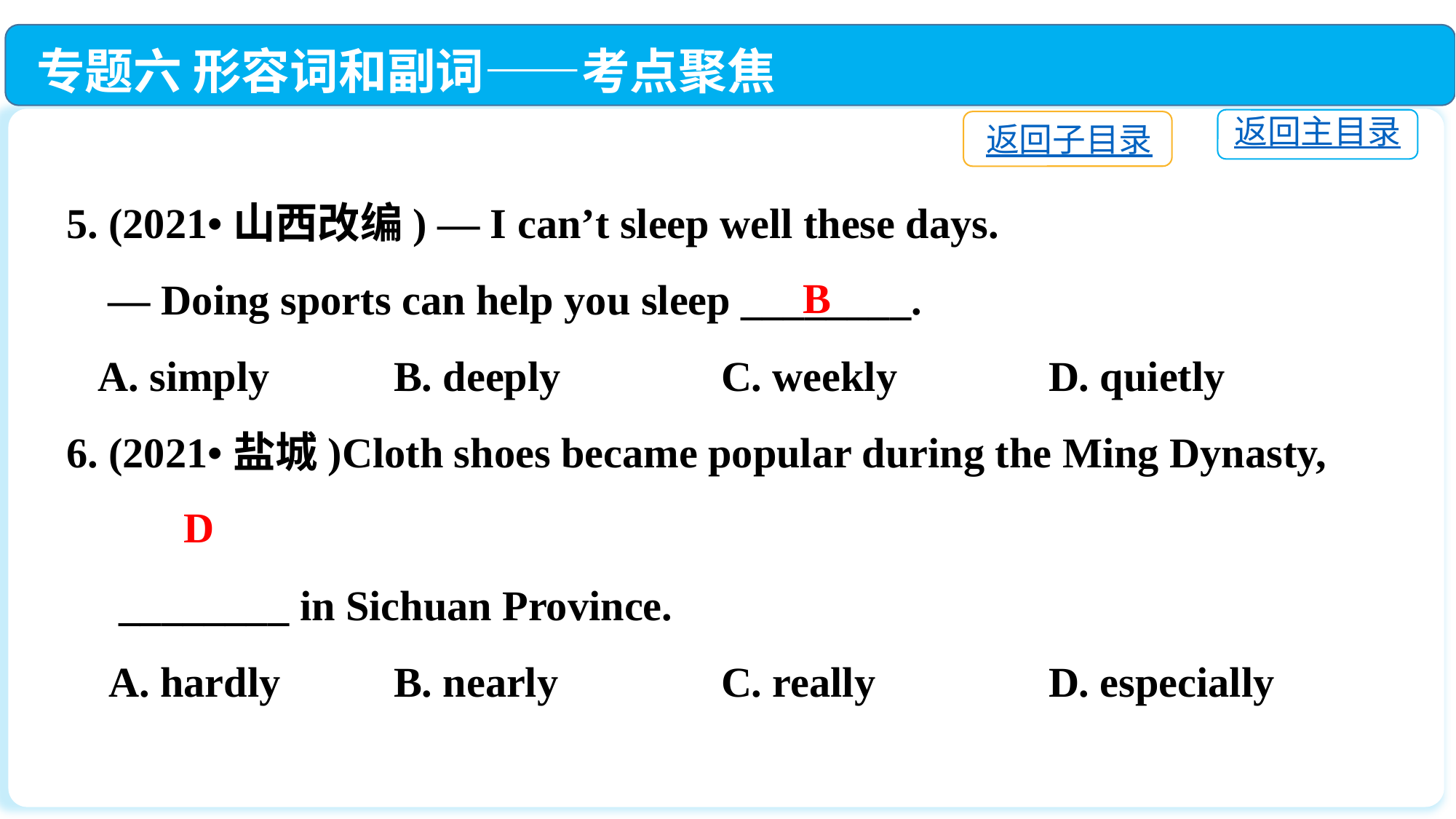

专题六 形容词和副词——考点聚焦

返回主目录

返回子目录
5. (2021•山西改编) — I can’t sleep well these days.
    — Doing sports can help you sleep ________.
   A. simply　　 	B. deeply		C. weekly　　 	D. quietly
6. (2021•盐城)Cloth shoes became popular during the Ming Dynasty,
     ________ in Sichuan Province.
    A. hardly		B. nearly		C. really		D. especially

B
D